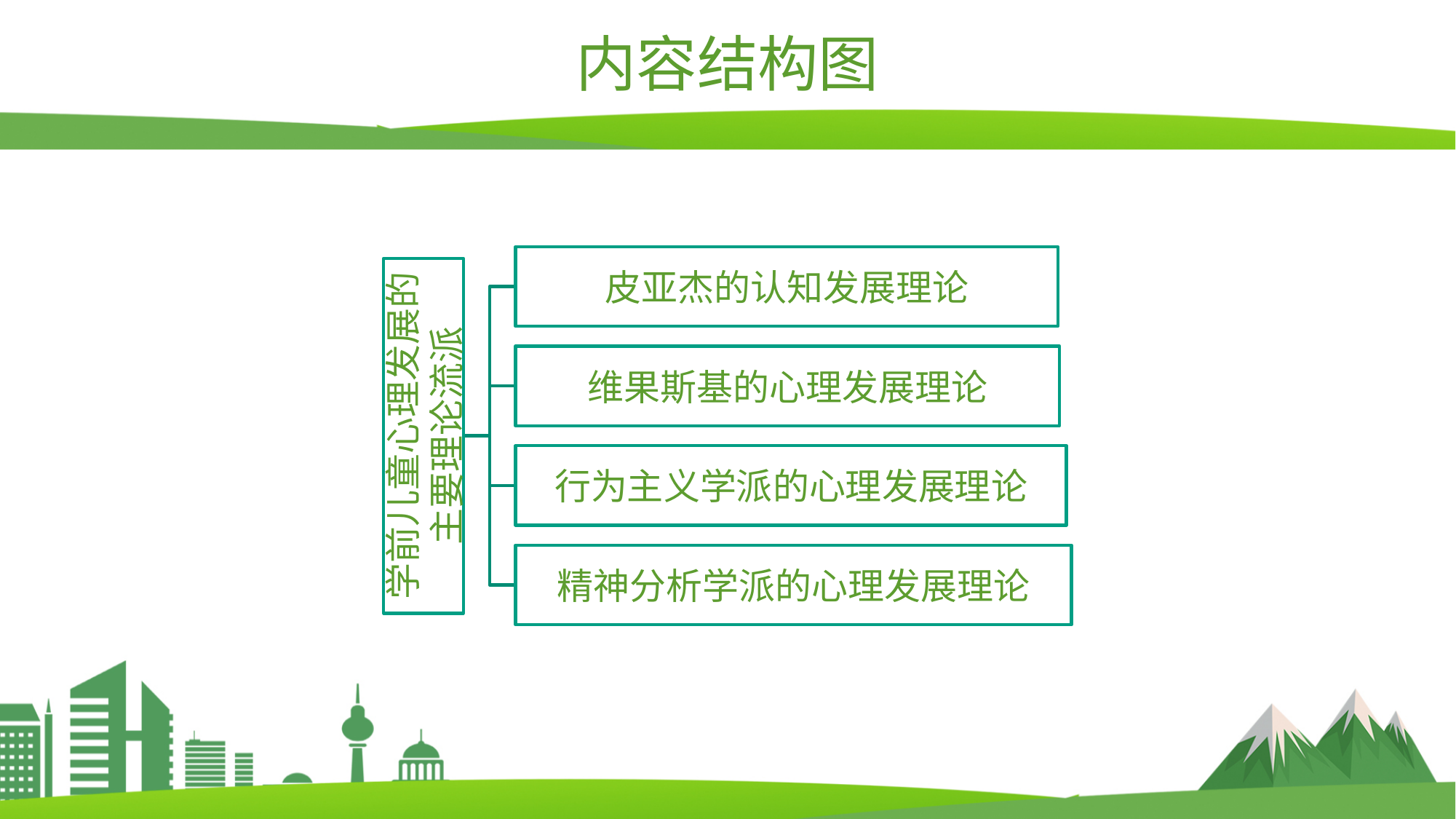

内容结构图

学前儿童心理发展的主要理论流派
皮亚杰的认知发展理论
维果斯基的心理发展理论
行为主义学派的心理发展理论
精神分析学派的心理发展理论